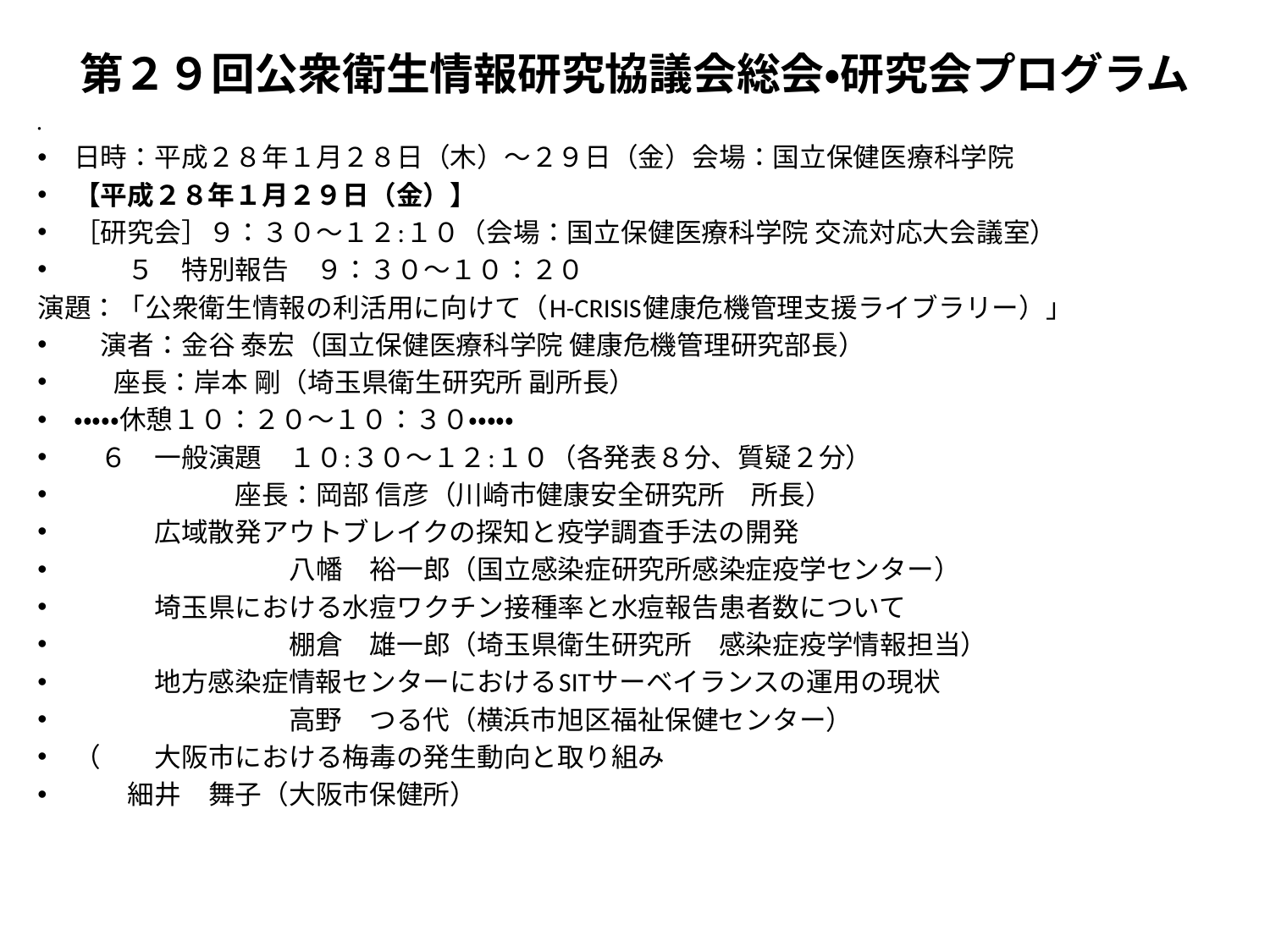

# 第２９回公衆衛生情報研究協議会総会・研究会プログラム

日時：平成２８年１月２８日（木）～２９日（金）会場：国立保健医療科学院
【平成２８年１月２９日（金）】
［研究会］９：３０～１２:１０（会場：国立保健医療科学院 交流対応大会議室）
　　５　特別報告　９：３０～１０：２０
演題：「公衆衛生情報の利活用に向けて（H-CRISIS健康危機管理支援ライブラリー）」
　演者：金谷 泰宏（国立保健医療科学院 健康危機管理研究部長）
 　 座長：岸本 剛（埼玉県衛生研究所 副所長）
・・・・・休憩１０：２０～１０：３０・・・・・
　６　一般演題　１０:３０～１２:１０（各発表８分、質疑２分）
　　　　　　座長：岡部 信彦（川崎市健康安全研究所　所長）
　　　広域散発アウトブレイクの探知と疫学調査手法の開発
　　　　　　　　八幡　裕一郎（国立感染症研究所感染症疫学センター）
　　　埼玉県における水痘ワクチン接種率と水痘報告患者数について
　　　　　　　　棚倉　雄一郎（埼玉県衛生研究所　感染症疫学情報担当）
　　　地方感染症情報センターにおけるSITサーベイランスの運用の現状
　　　　　　　　高野　つる代（横浜市旭区福祉保健センター）
（　　大阪市における梅毒の発生動向と取り組み
　　細井　舞子（大阪市保健所）